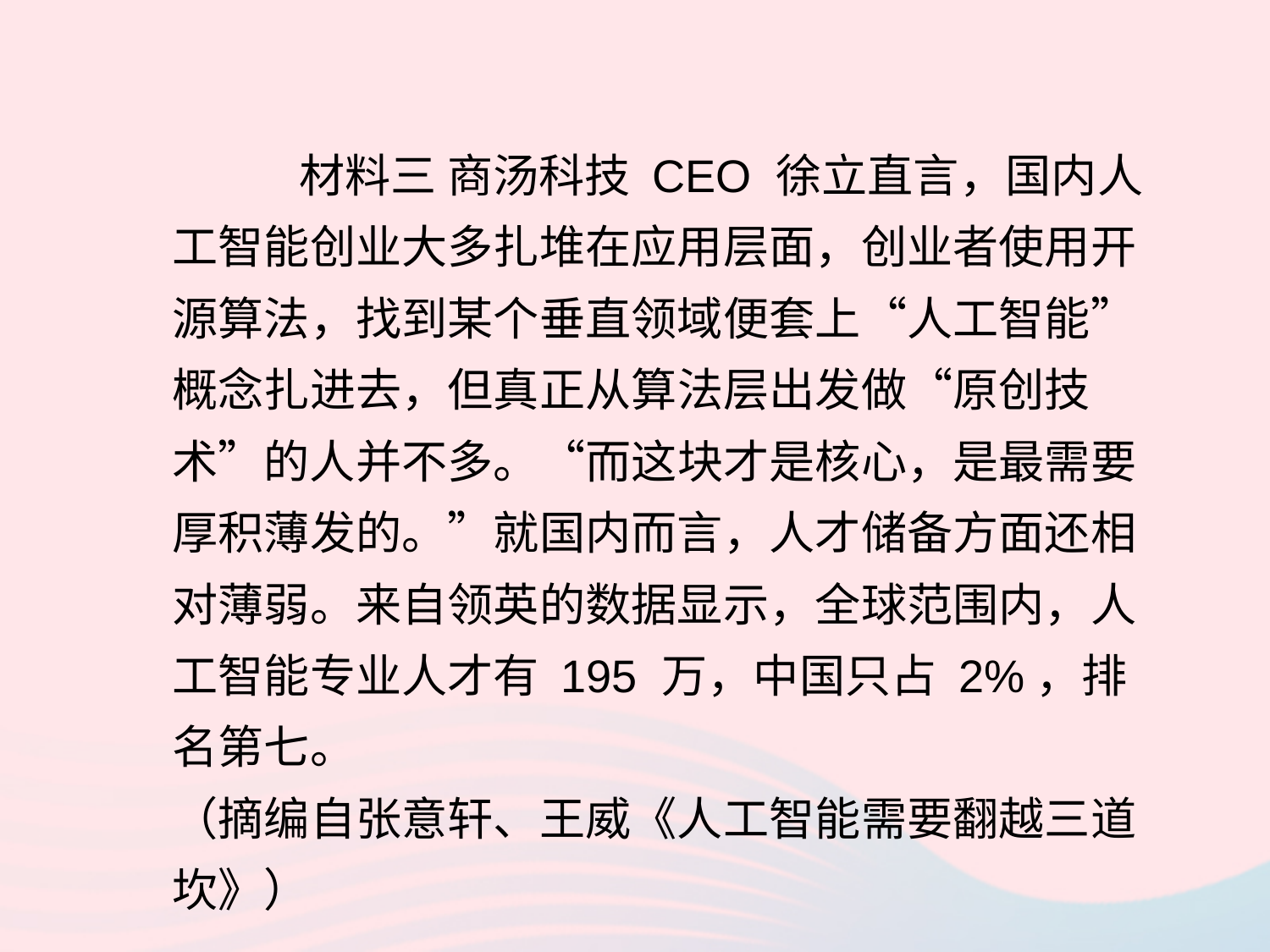

材料三 商汤科技 CEO 徐立直言，国内人工智能创业大多扎堆在应用层面，创业者使用开源算法，找到某个垂直领域便套上“人工智能”概念扎进去，但真正从算法层出发做“原创技术”的人并不多。“而这块才是核心，是最需要厚积薄发的。”就国内而言，人才储备方面还相对薄弱。来自领英的数据显示，全球范围内，人工智能专业人才有 195 万，中国只占 2%，排名第七。
（摘编自张意轩、王威《人工智能需要翻越三道坎》）